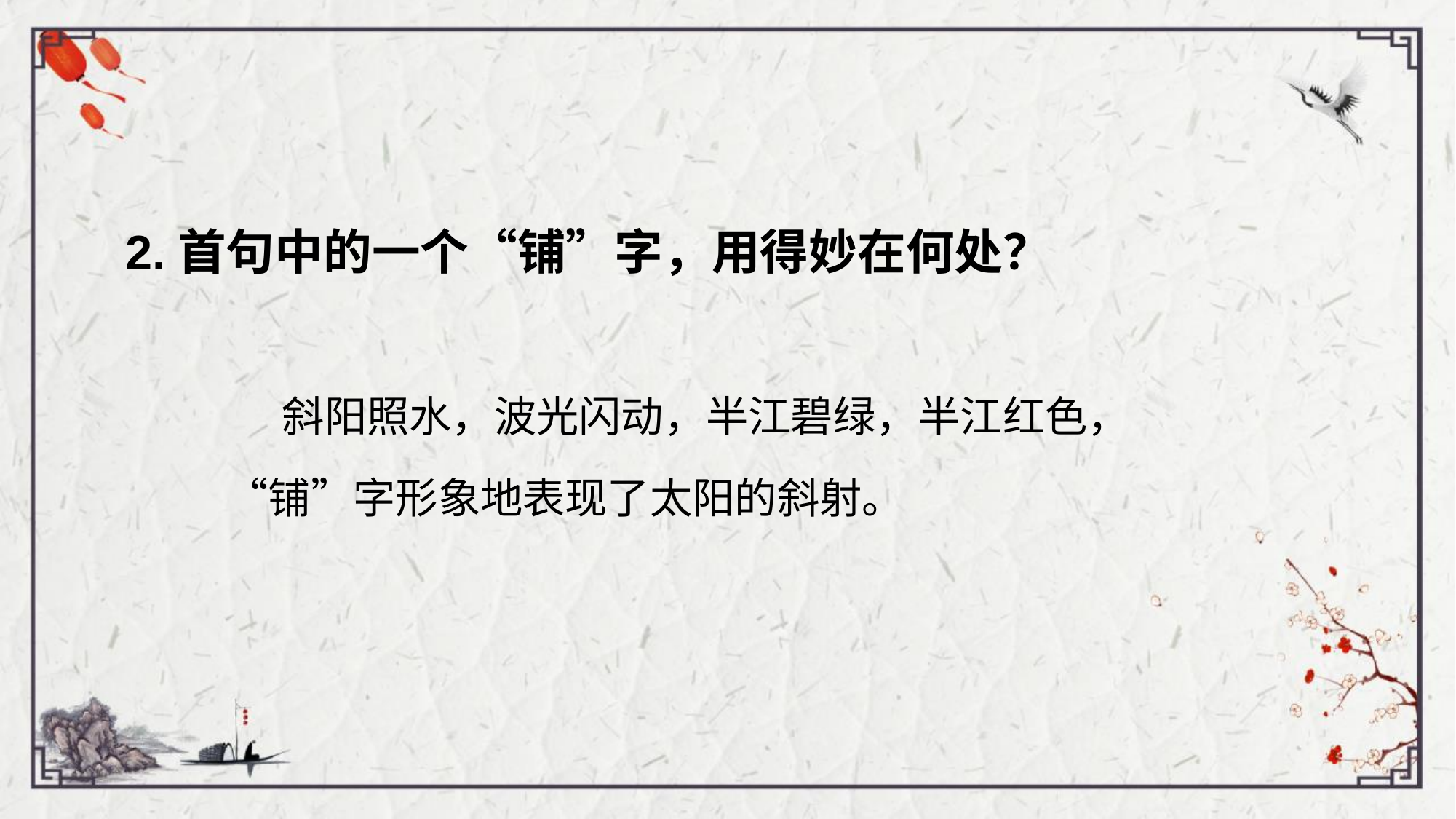

2.首句中的一个“铺”字，用得妙在何处？
    斜阳照水，波光闪动，半江碧绿，半江红色，“铺”字形象地表现了太阳的斜射。